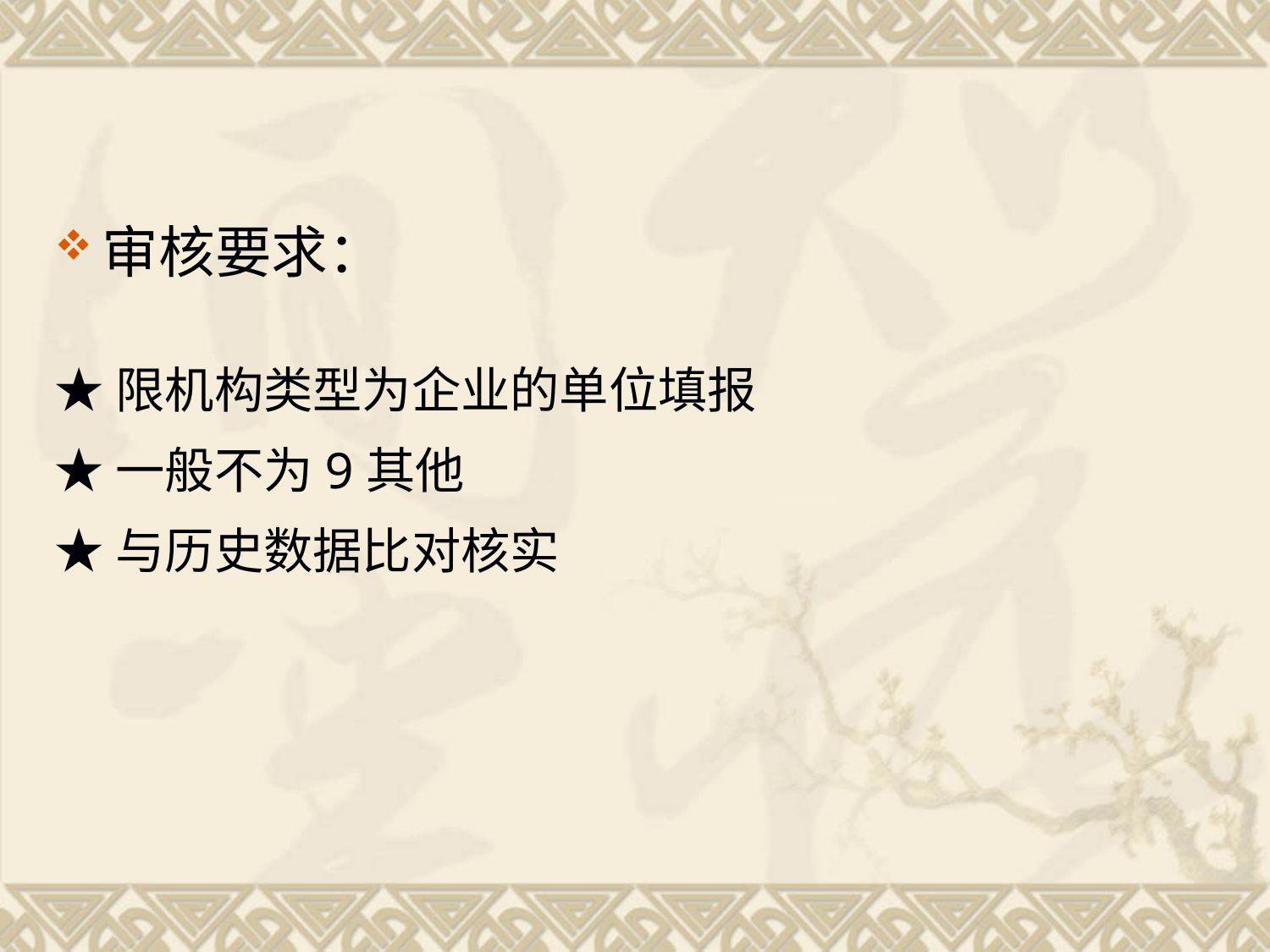

#
审核要求：

★限机构类型为企业的单位填报
★一般不为9其他
★与历史数据比对核实